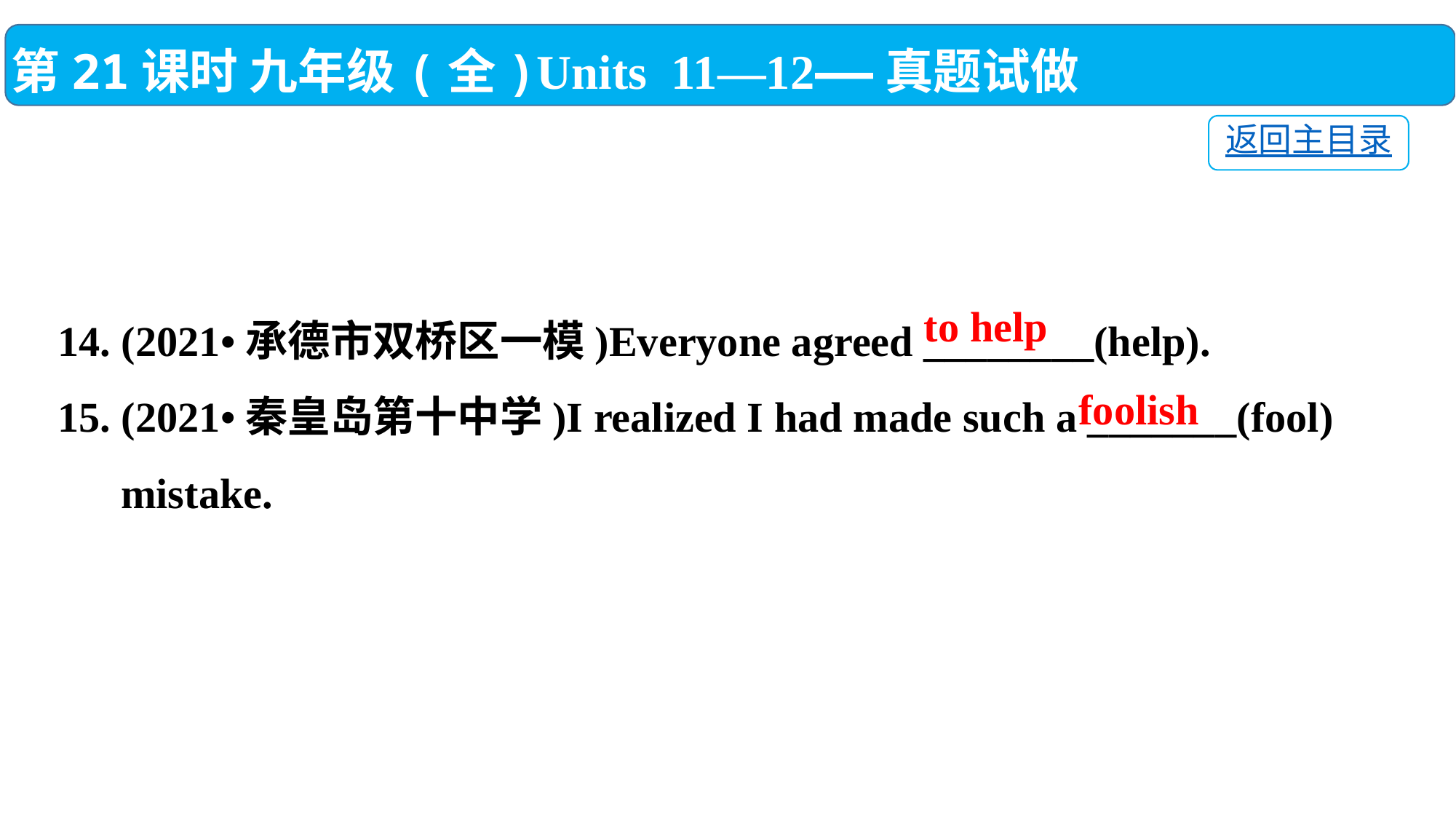

第21课时 九年级(全)Units  11—12——真题试做
返回主目录
14. (2021•承德市双桥区一模)Everyone agreed ________(help).
15. (2021•秦皇岛第十中学)I realized I had made such a _______(fool)
      mistake.
to help
foolish